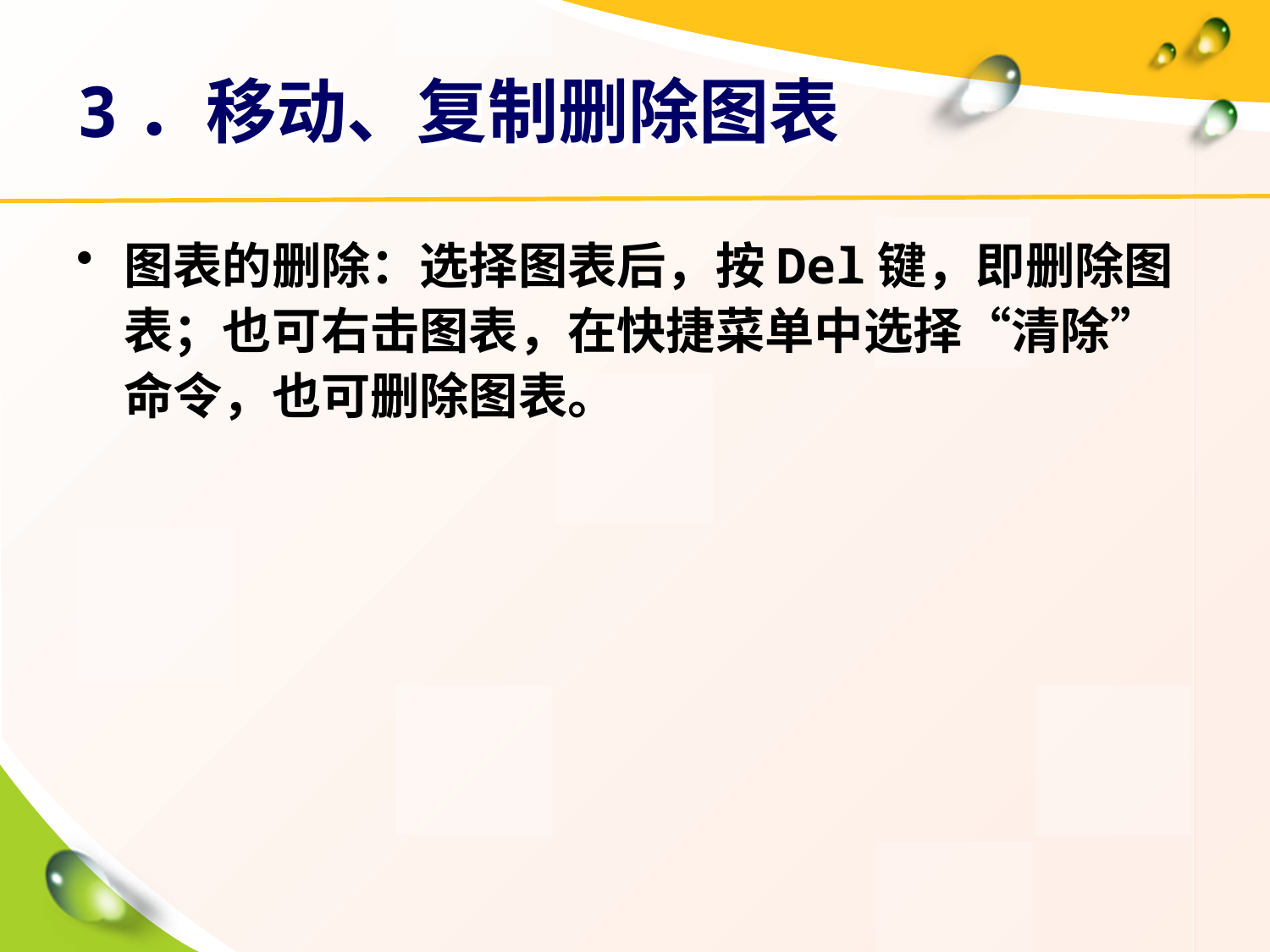

# 3．移动、复制删除图表
图表的删除：选择图表后，按Del键，即删除图表；也可右击图表，在快捷菜单中选择“清除”命令，也可删除图表。